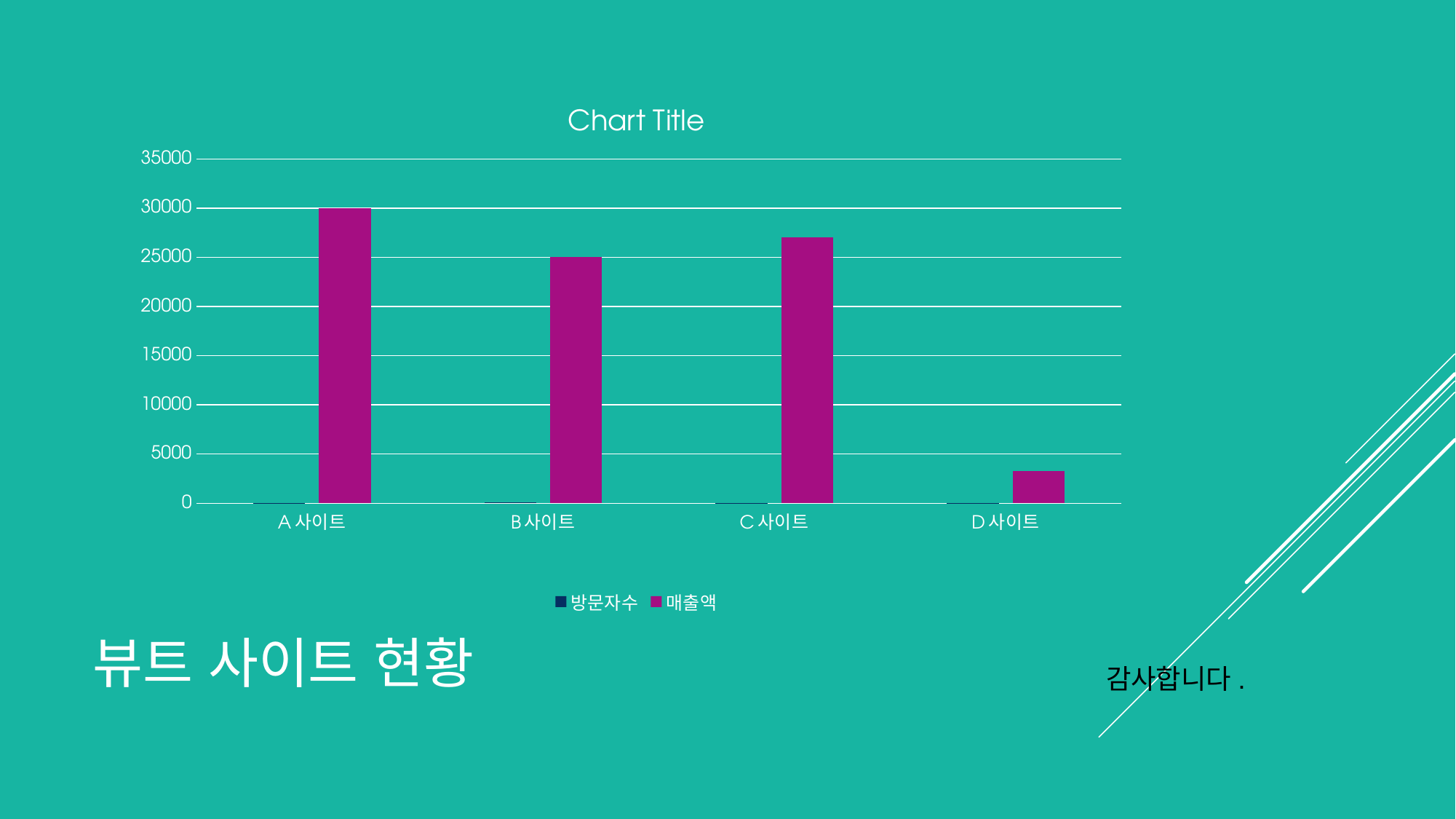

### Chart:

| Category | 방문자수 | 매출액 |
|---|---|---|
| A사이트 | 35.0 | 30000.0 |
| B사이트 | 65.0 | 25000.0 |
| C사이트 | 45.0 | 27000.0 |
| D사이트 | 50.0 | 3300.0 |
# 뷰트 사이트 현황
감사합니다.